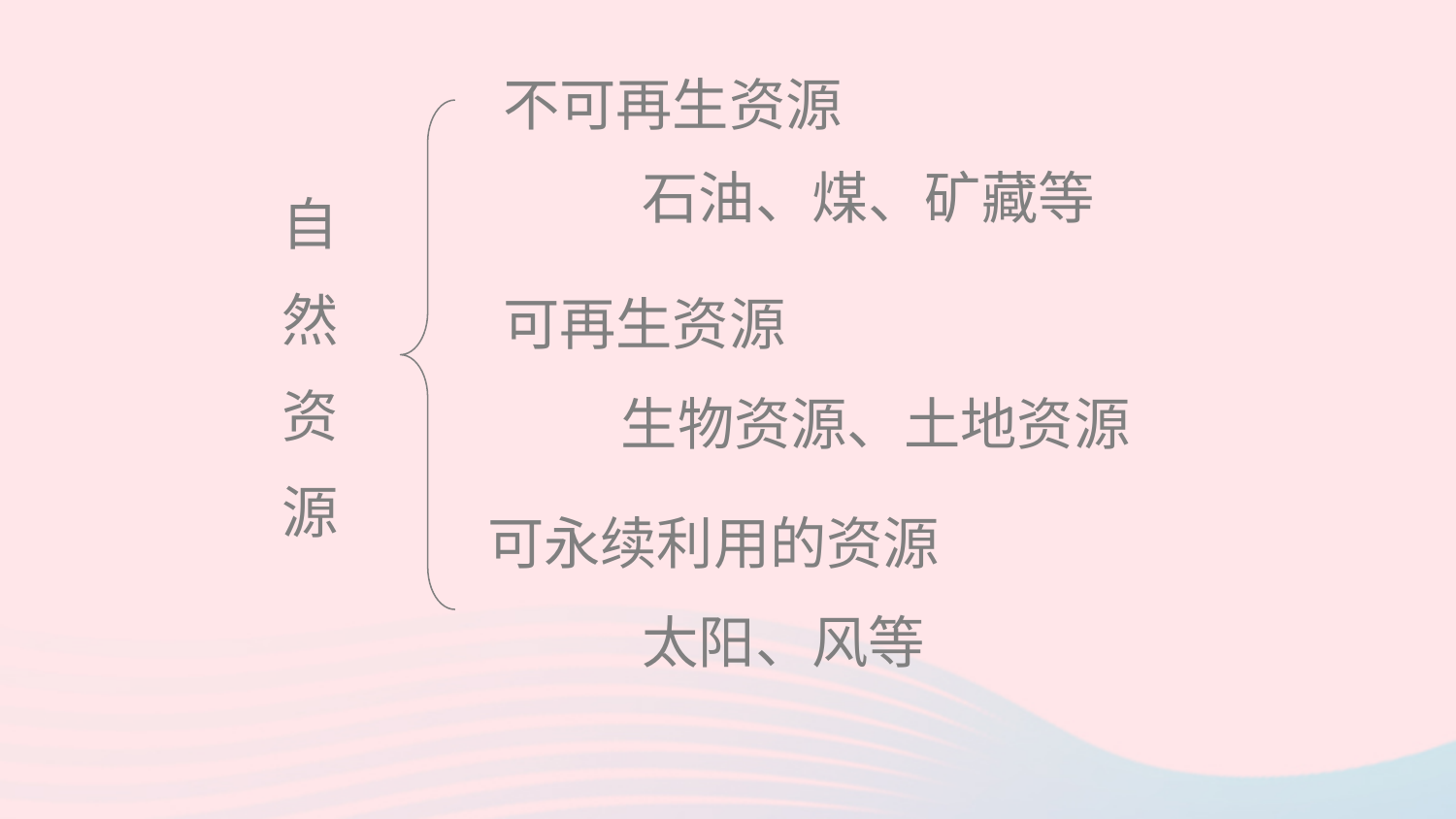

不可再生资源

石油、煤、矿藏等
自
然
资
源
可再生资源
生物资源、土地资源
可永续利用的资源
太阳、风等